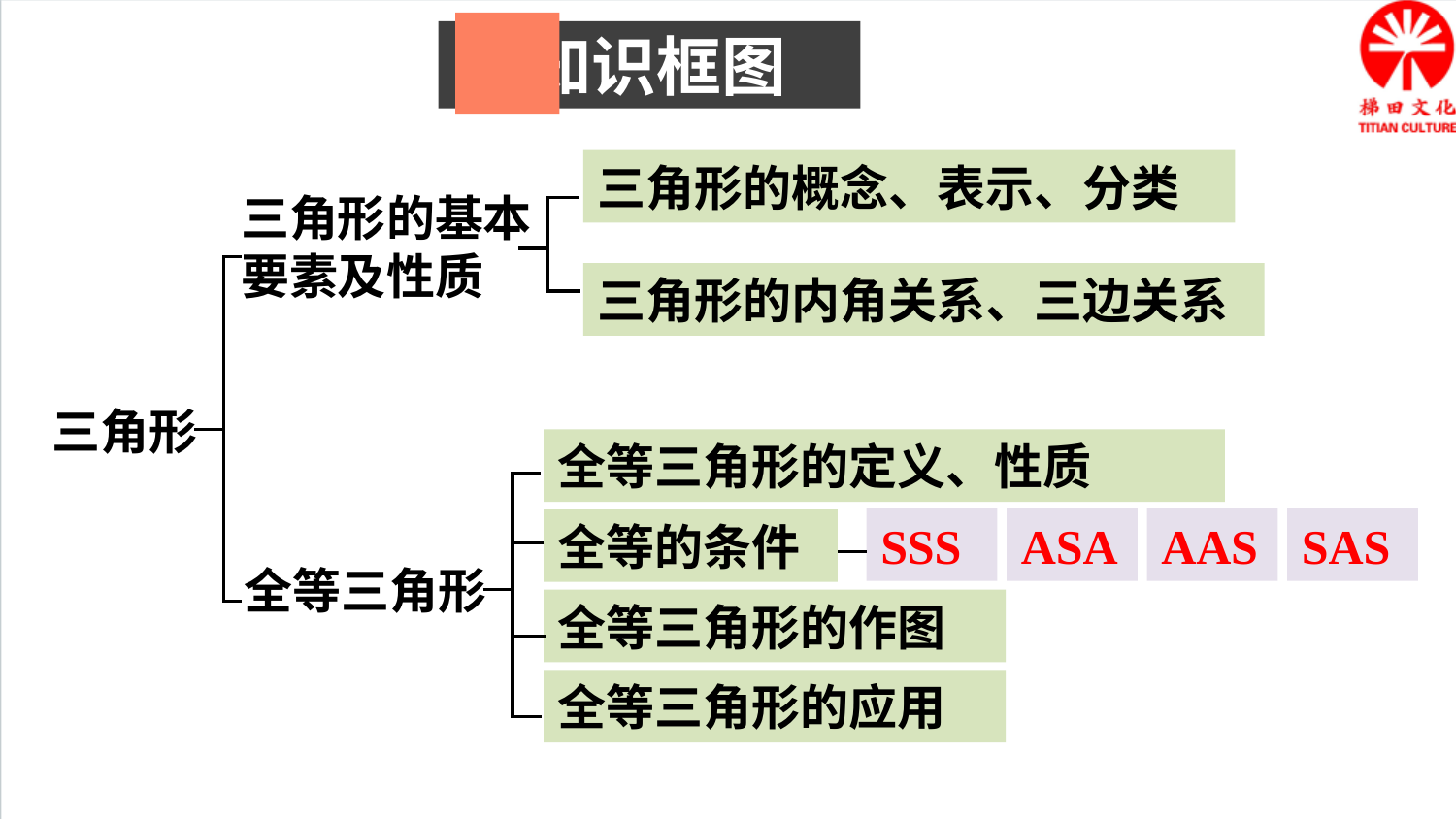

知识框图
三角形的概念、表示、分类
三角形的基本要素及性质

三角形的内角关系、三边关系
三角形
全等三角形的定义、性质

SSS
ASA
AAS
SAS
全等的条件
全等三角形
全等三角形的作图
全等三角形的应用